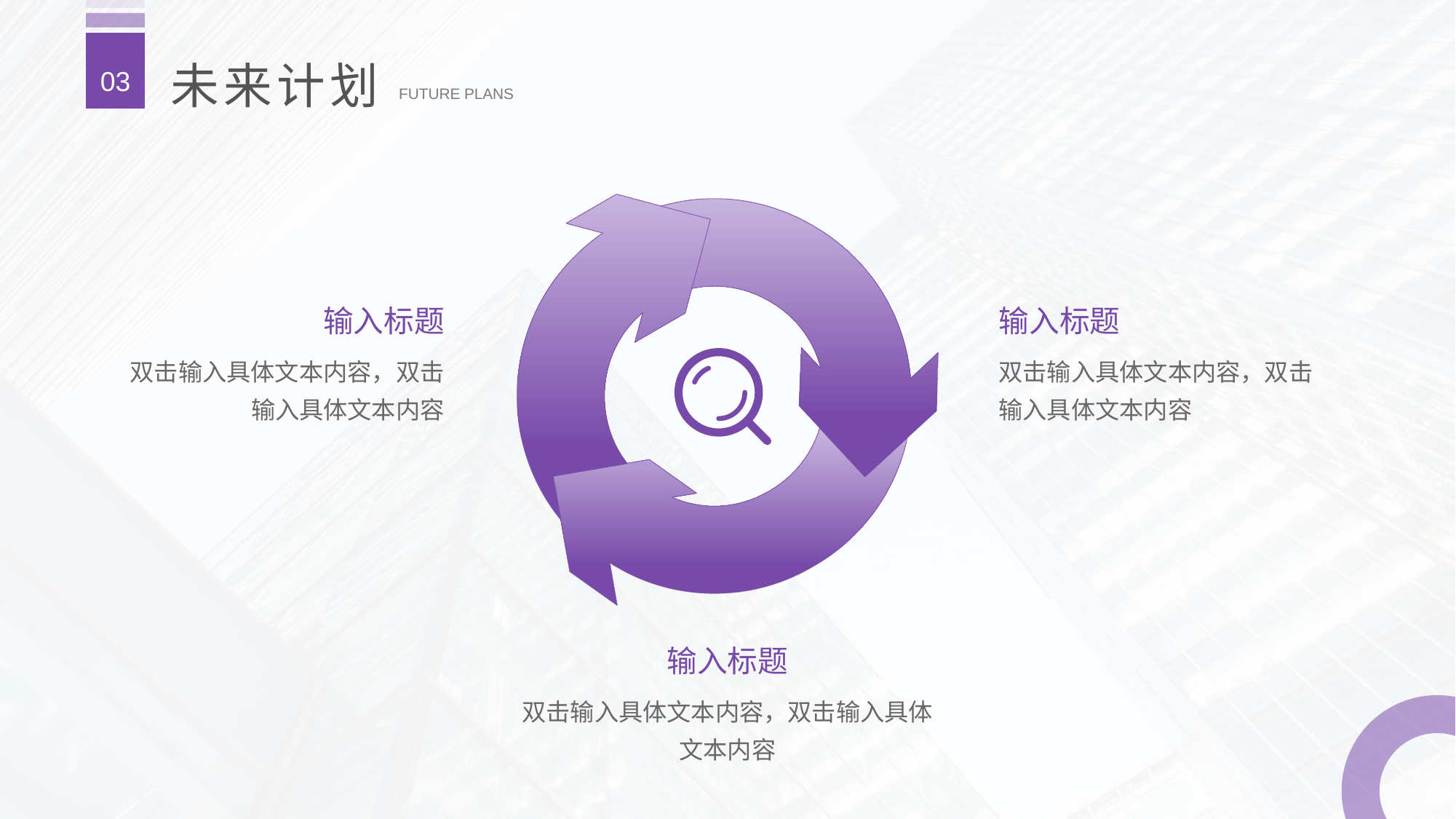

未来计划
03
FUTURE PLANS

输入标题
输入标题
双击输入具体文本内容，双击输入具体文本内容
双击输入具体文本内容，双击输入具体文本内容

输入标题
双击输入具体文本内容，双击输入具体文本内容